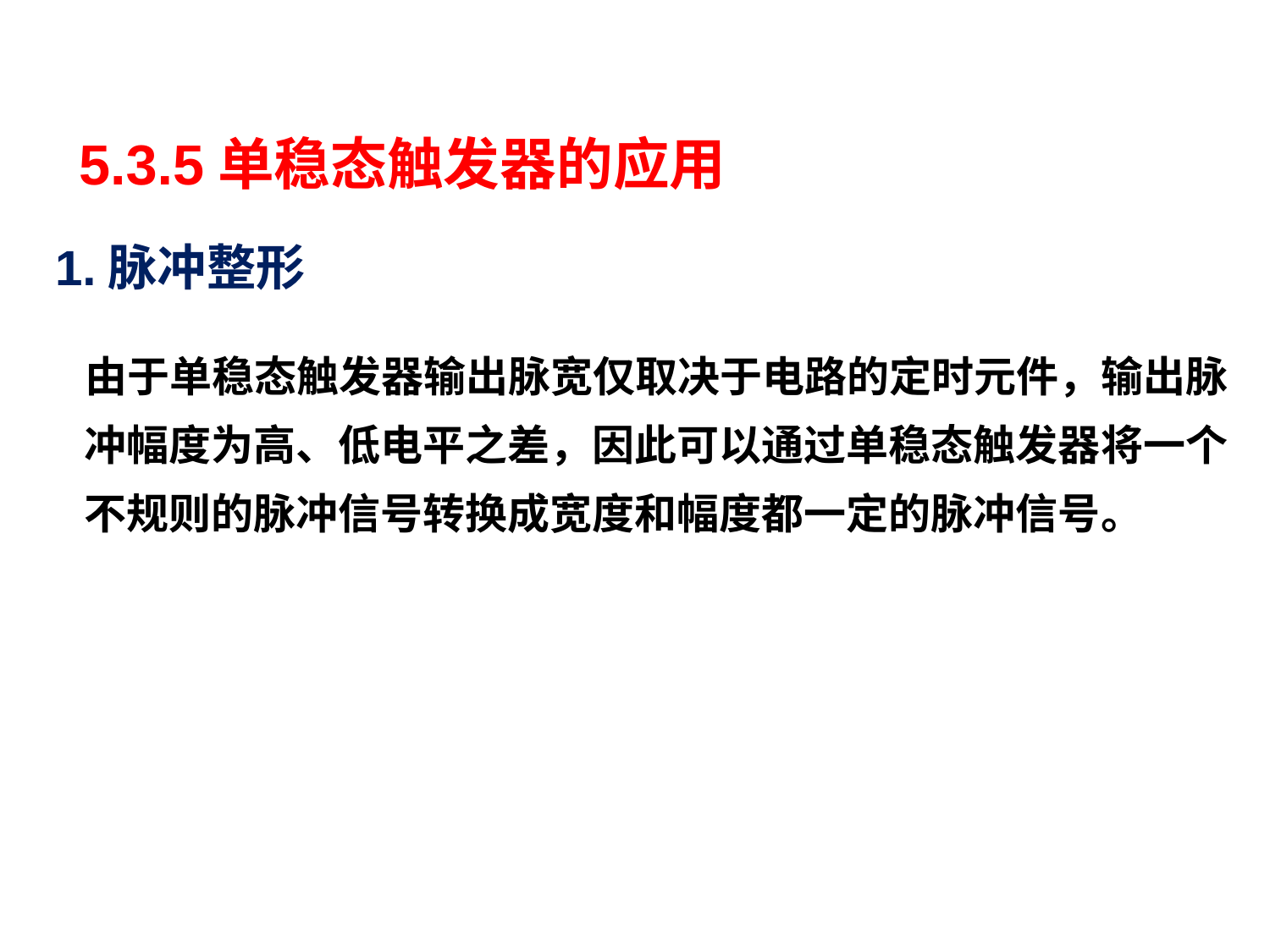

# 5.3.5单稳态触发器的应用
  1.脉冲整形
    由于单稳态触发器输出脉宽仅取决于电路的定时元件，输出脉冲幅度为高、低电平之差，因此可以通过单稳态触发器将一个不规则的脉冲信号转换成宽度和幅度都一定的脉冲信号。